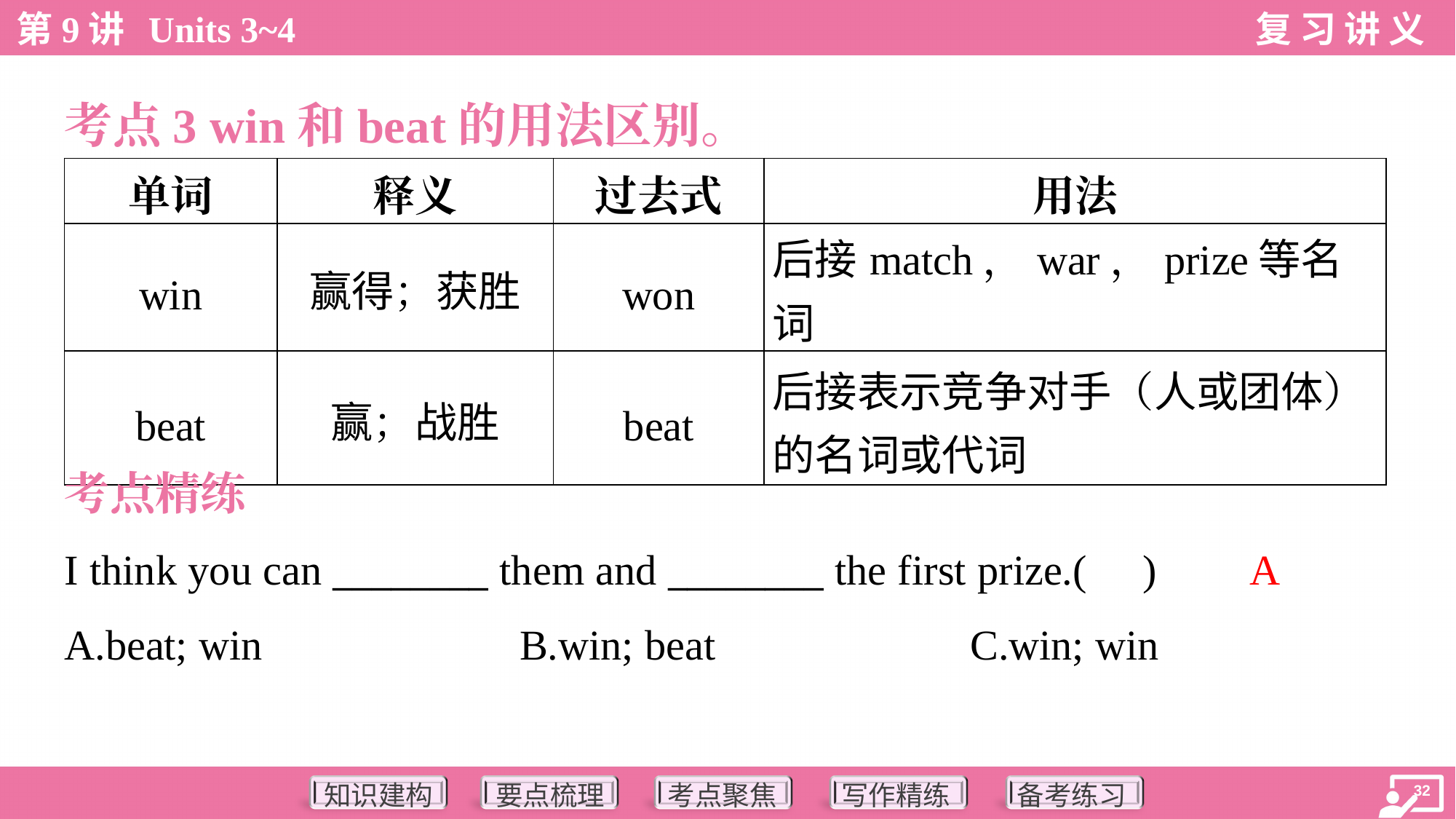

考点3 win和beat的用法区别。
| 单词 | 释义 | 过去式 | 用法 |
| --- | --- | --- | --- |
| win | 赢得；获胜 | won | 后接match，war，prize等名词 |
| beat | 赢；战胜 | beat | 后接表示竞争对手（人或团体） 的名词或代词 |
考点精练
A
I think you can ________ them and ________ the first prize.(     )
A.beat; win	B.win; beat	C.win; win